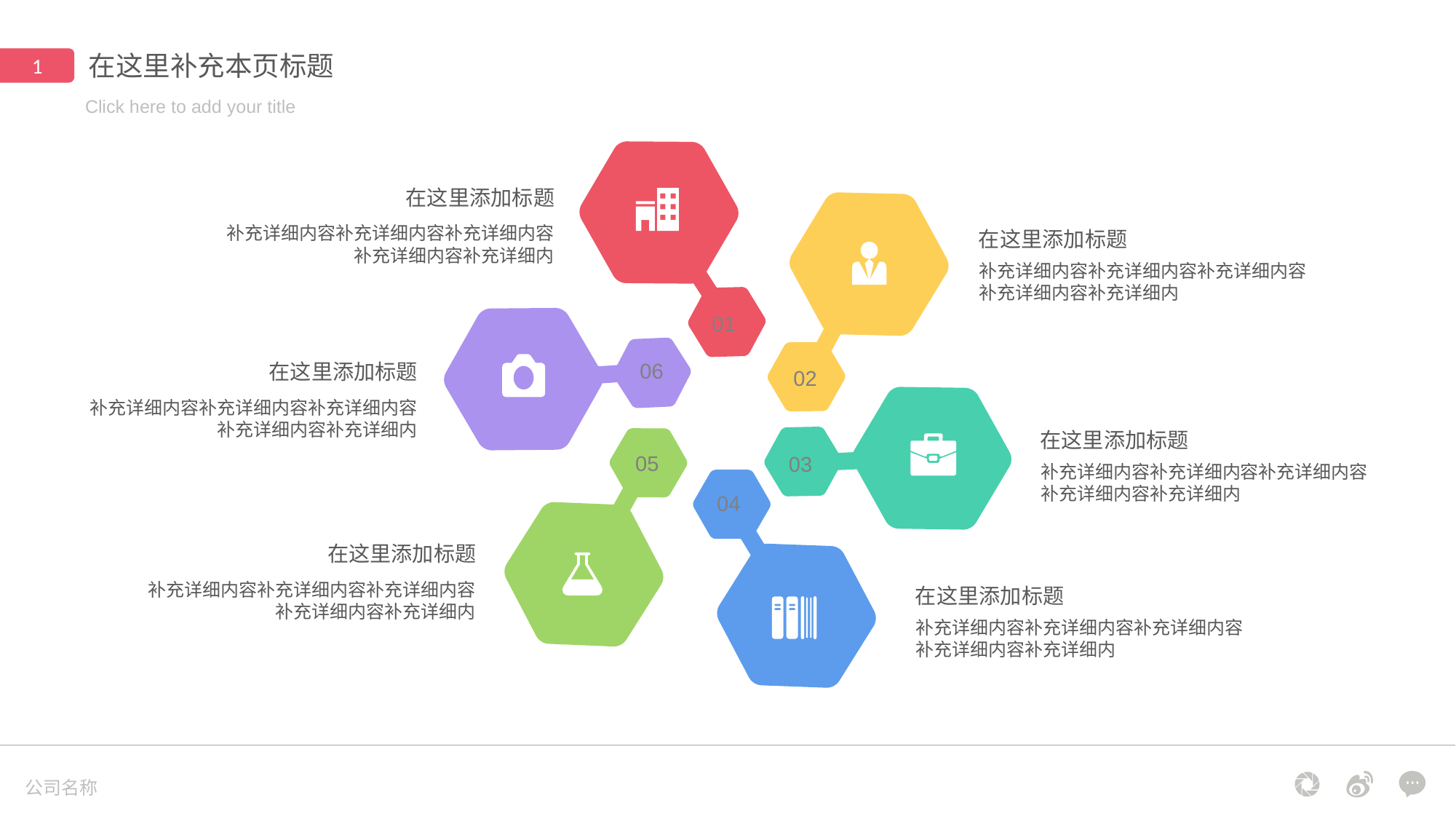

在这里补充本页标题
1
Click here to add your title

01
06

02

05
03
04

在这里添加标题
补充详细内容补充详细内容补充详细内容补充详细内容补充详细内
在这里添加标题
补充详细内容补充详细内容补充详细内容补充详细内容补充详细内
在这里添加标题
补充详细内容补充详细内容补充详细内容补充详细内容补充详细内
在这里添加标题
补充详细内容补充详细内容补充详细内容补充详细内容补充详细内
在这里添加标题
补充详细内容补充详细内容补充详细内容补充详细内容补充详细内
在这里添加标题
补充详细内容补充详细内容补充详细内容补充详细内容补充详细内
公司名称